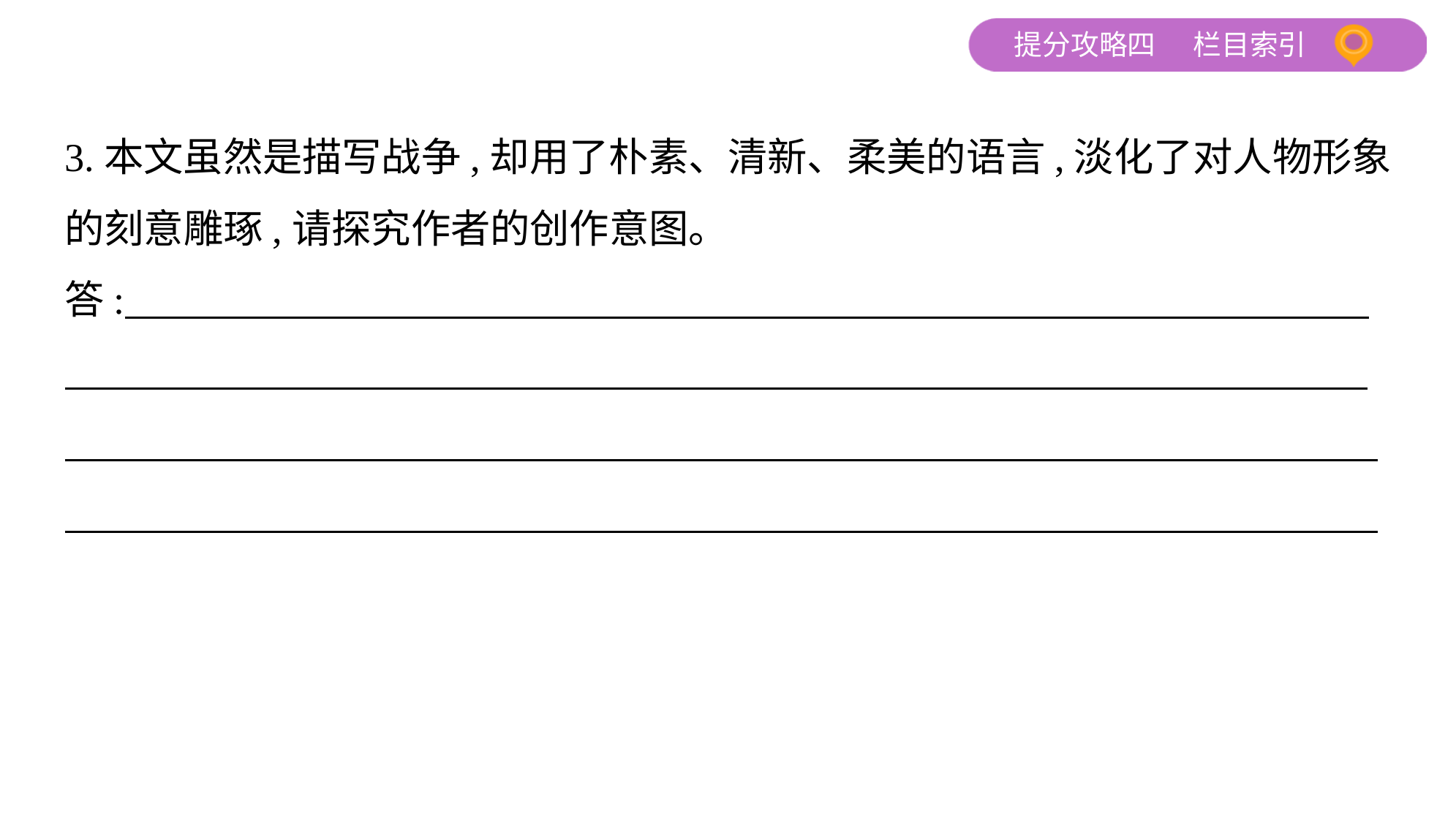

3.本文虽然是描写战争,却用了朴素、清新、柔美的语言,淡化了对人物形象
的刻意雕琢,请探究作者的创作意图。
答: